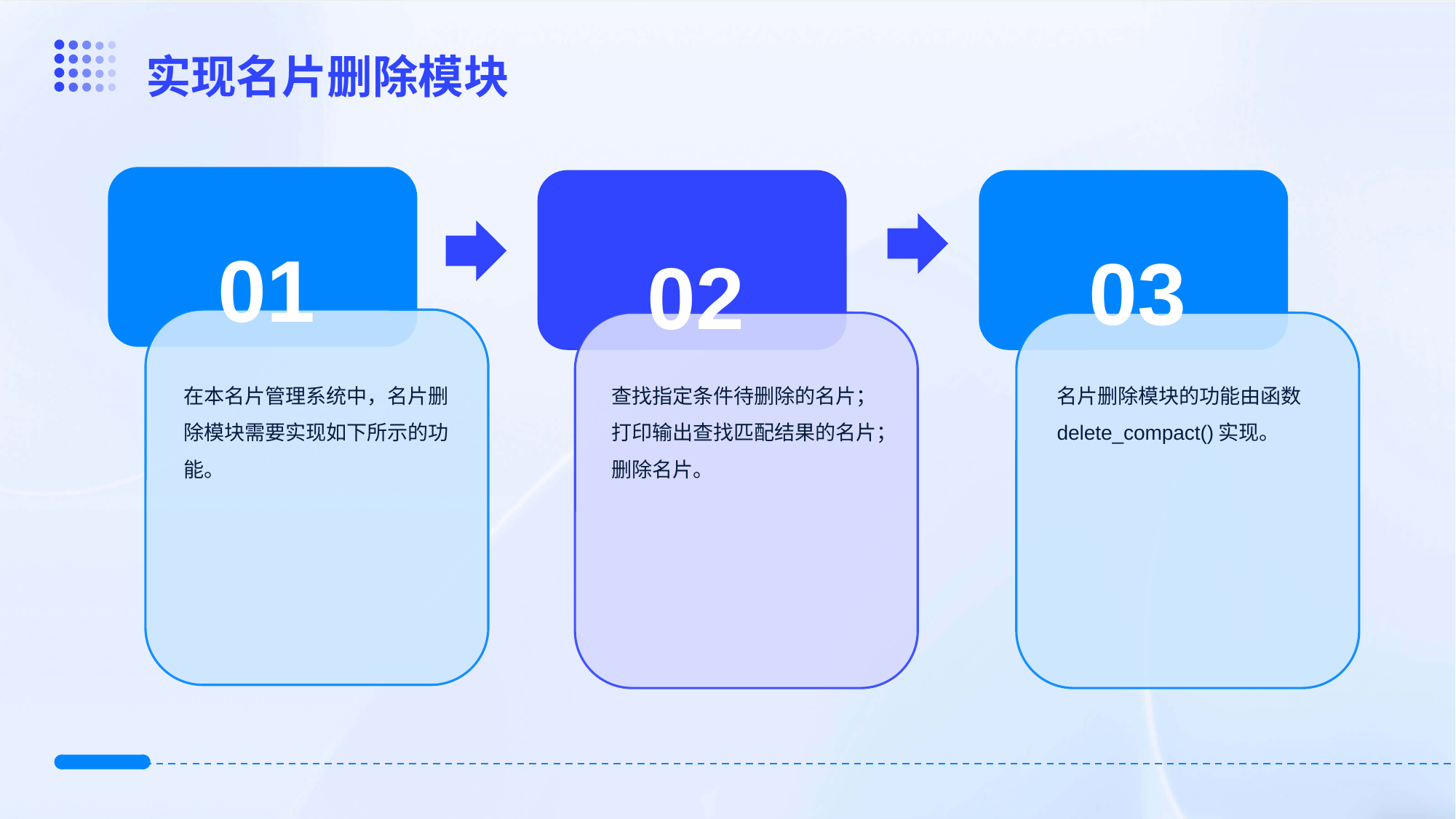

实现名片删除模块

01
03
02

在本名片管理系统中，名片删除模块需要实现如下所示的功能。
查找指定条件待删除的名片；打印输出查找匹配结果的名片；删除名片。
名片删除模块的功能由函数delete_compact()实现。